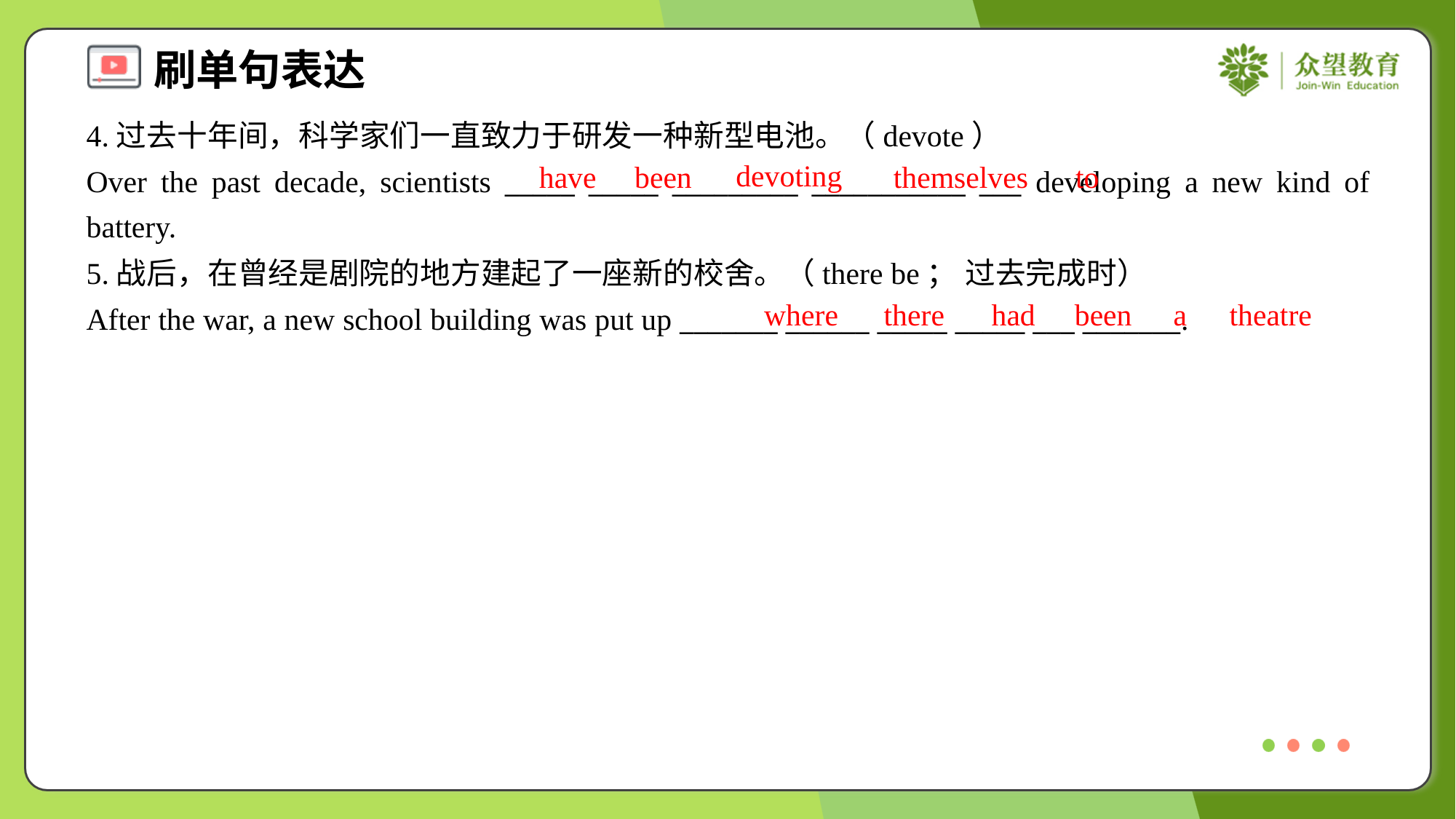

4.过去十年间，科学家们一直致力于研发一种新型电池。（devote）
Over the past decade, scientists _____ _____ _________ ___________ ___ developing a new kind of battery.
devoting
have
been
themselves
to
5.战后，在曾经是剧院的地方建起了一座新的校舍。（there be； 过去完成时）
After the war, a new school building was put up _______ ______ _____ _____ ___ _______.
where
there
had
been
a
theatre